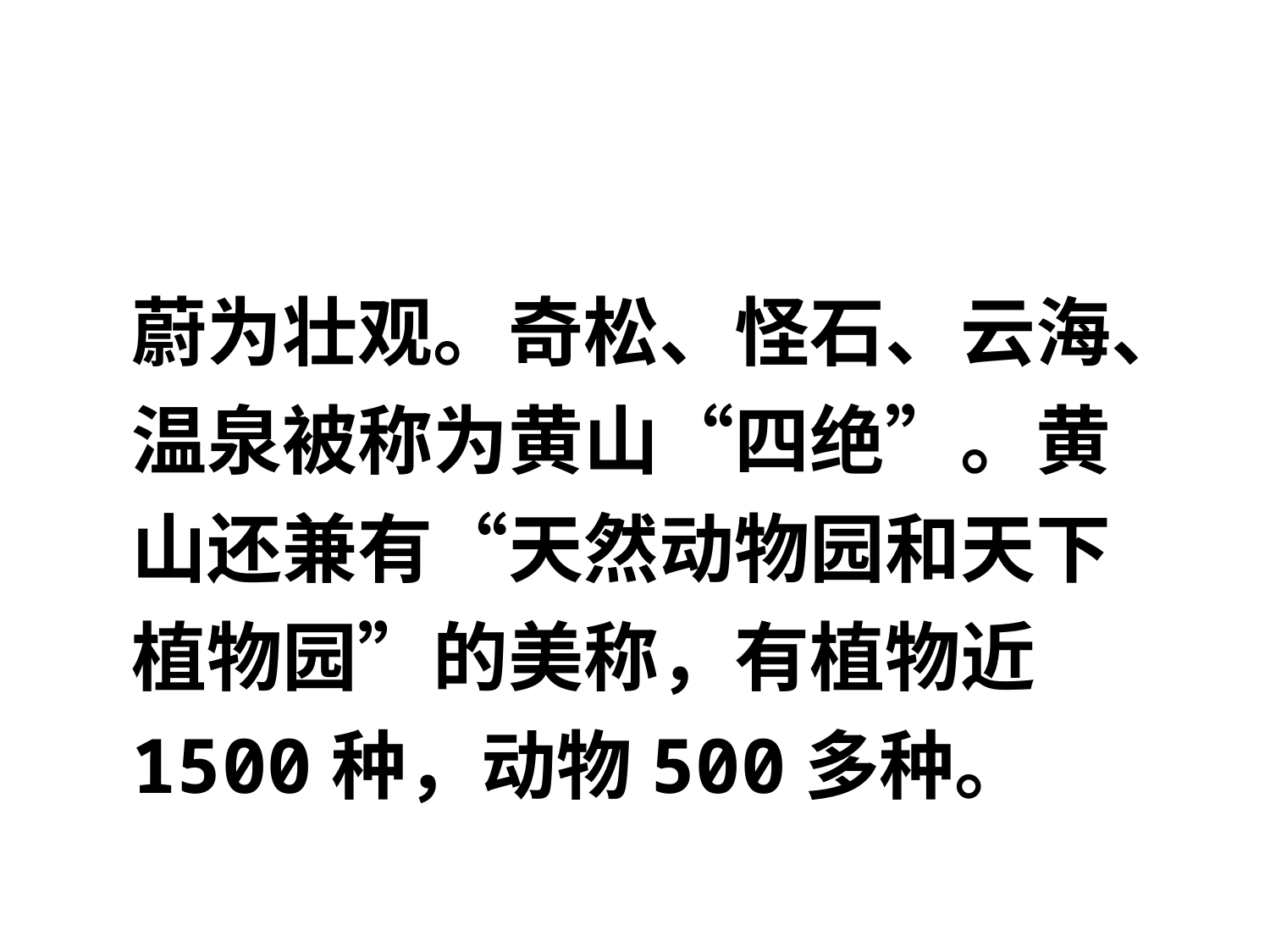

蔚为壮观。奇松、怪石、云海、温泉被称为黄山“四绝”。黄山还兼有“天然动物园和天下植物园”的美称，有植物近1500种，动物500多种。